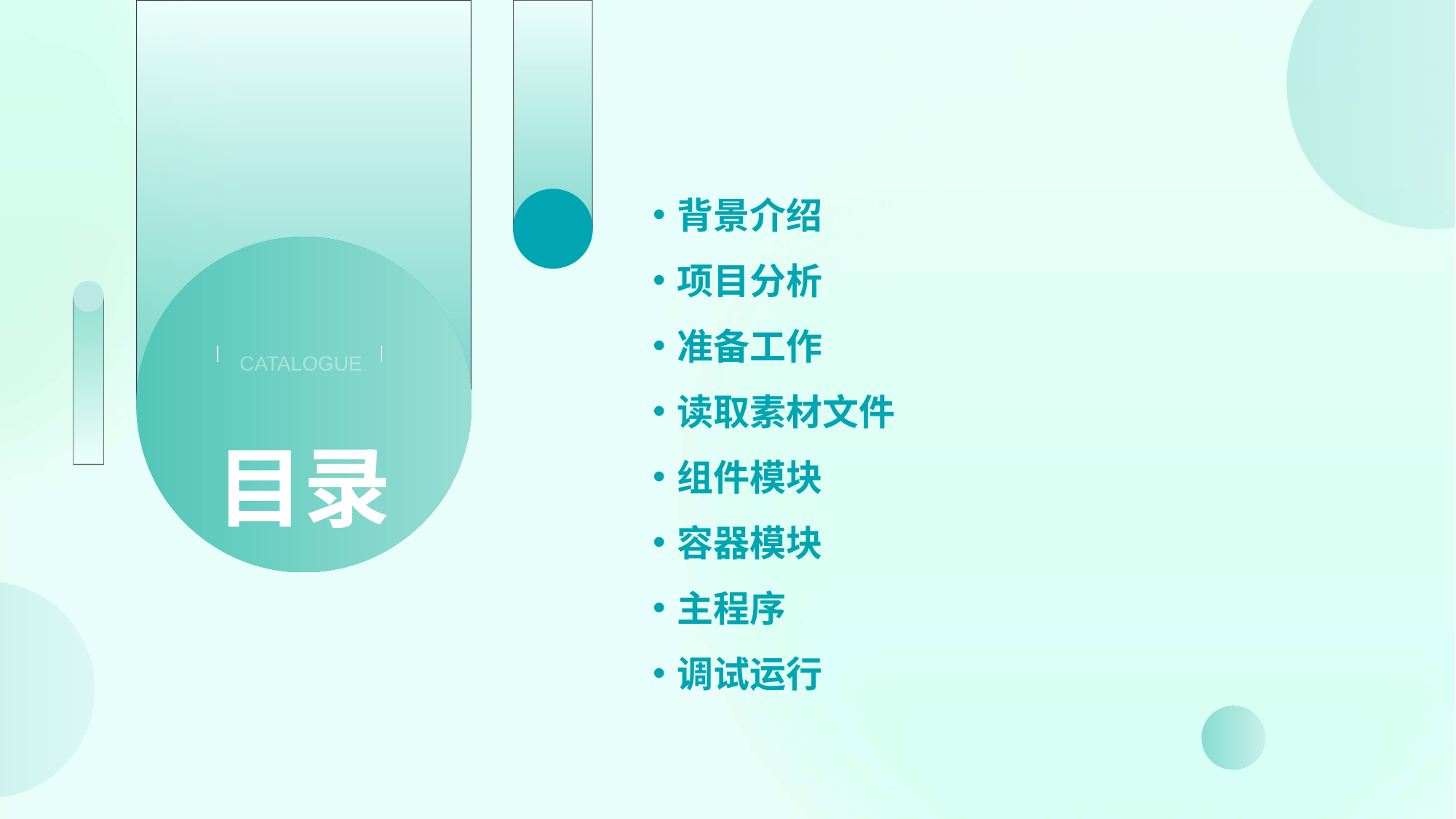

背景介绍
项目分析
准备工作
读取素材文件
组件模块
容器模块
主程序
调试运行

CATALOGUE
目录